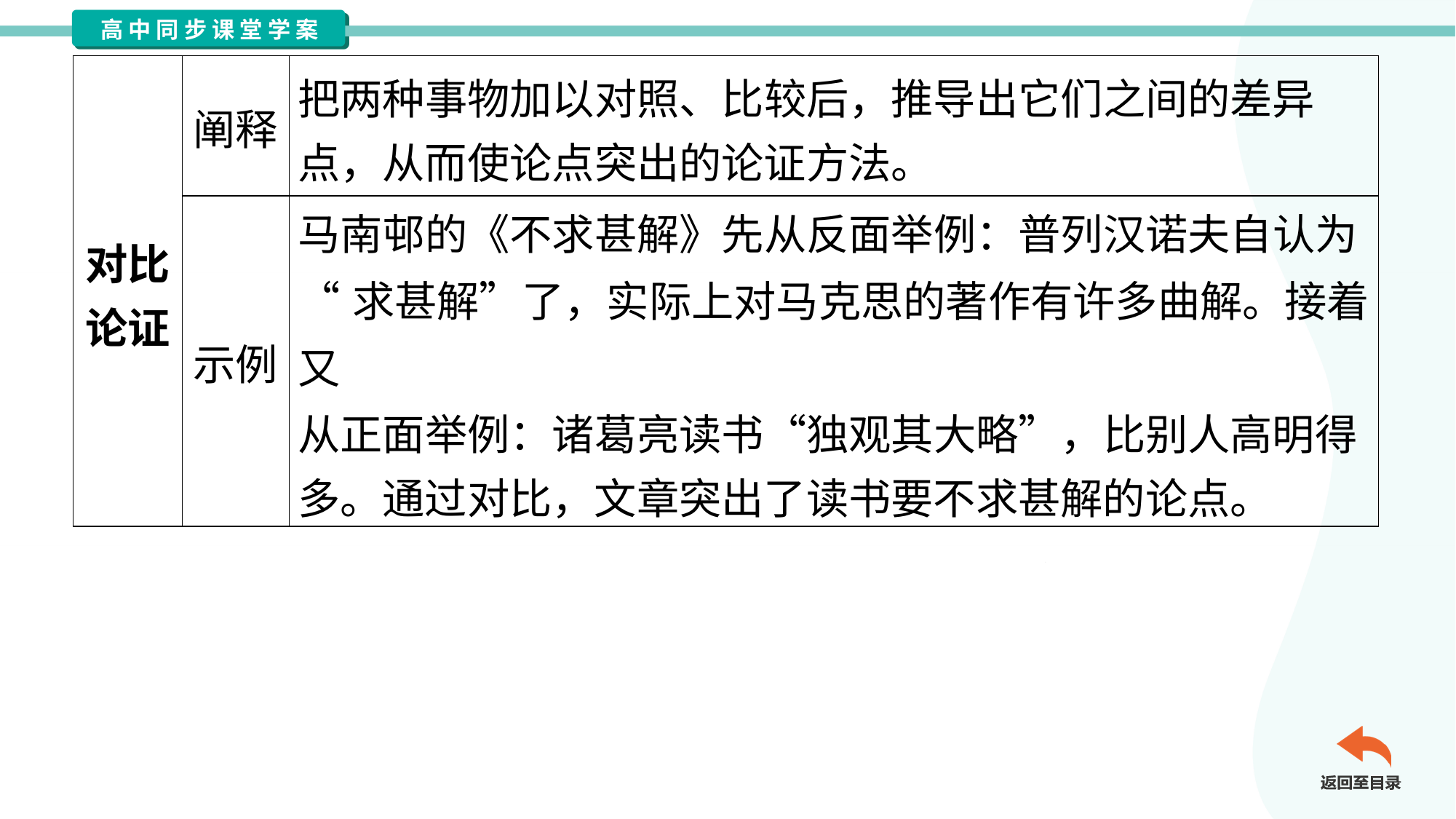

| 对比 论证 | 阐释 | 把两种事物加以对照、比较后，推导出它们之间的差异 点，从而使论点突出的论证方法。 |
| --- | --- | --- |
|  | 示例 | 马南邨的《不求甚解》先从反面举例：普列汉诺夫自认为 “求甚解”了，实际上对马克思的著作有许多曲解。接着又 从正面举例：诸葛亮读书“独观其大略”，比别人高明得 多。通过对比，文章突出了读书要不求甚解的论点。 |